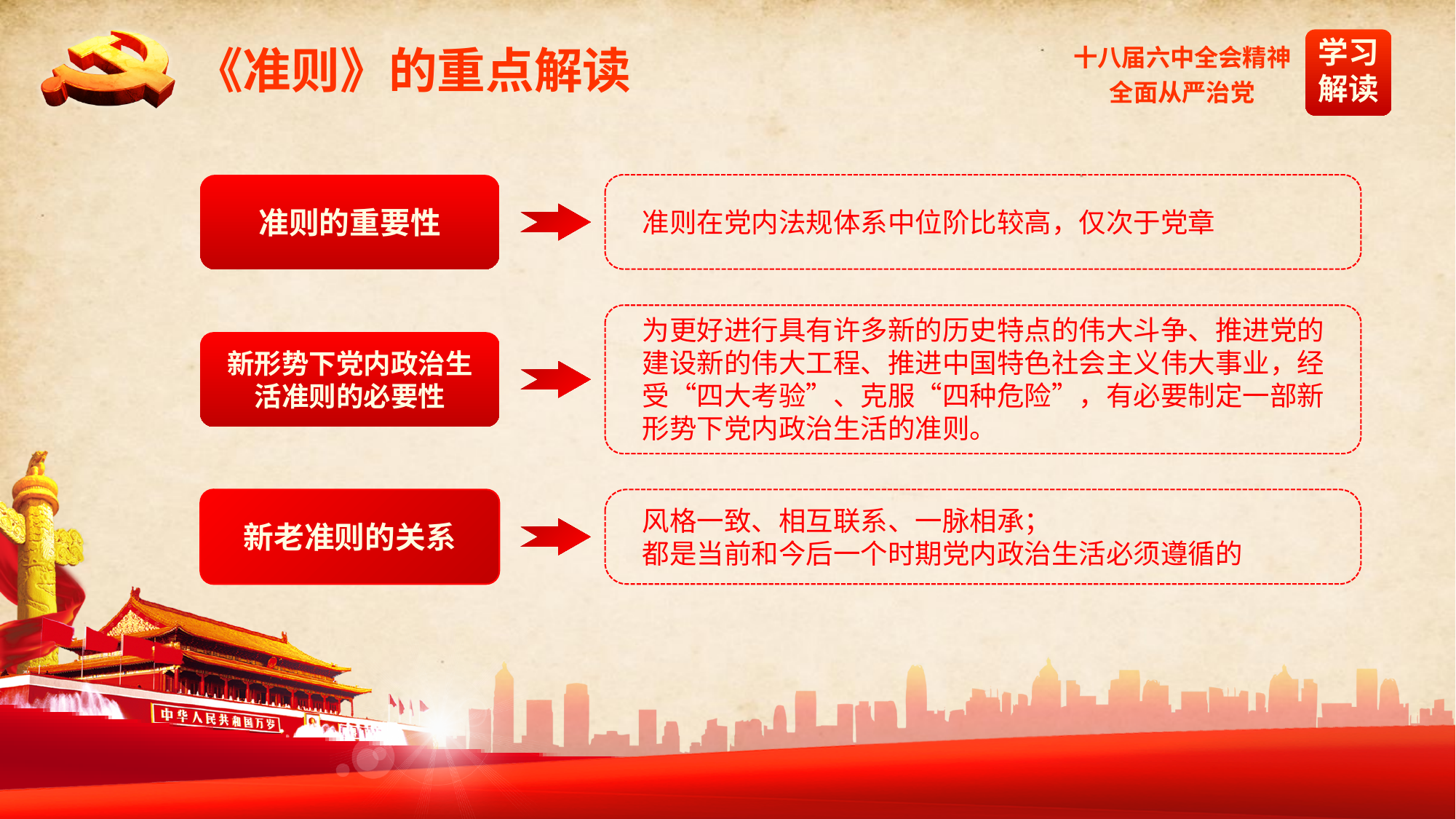

《准则》的重点解读
准则的重要性

准则在党内法规体系中位阶比较高，仅次于党章

为更好进行具有许多新的历史特点的伟大斗争、推进党的建设新的伟大工程、推进中国特色社会主义伟大事业，经受“四大考验”、克服“四种危险”，有必要制定一部新形势下党内政治生活的准则。
新形势下党内政治生活准则的必要性

新老准则的关系

风格一致、相互联系、一脉相承；
都是当前和今后一个时期党内政治生活必须遵循的